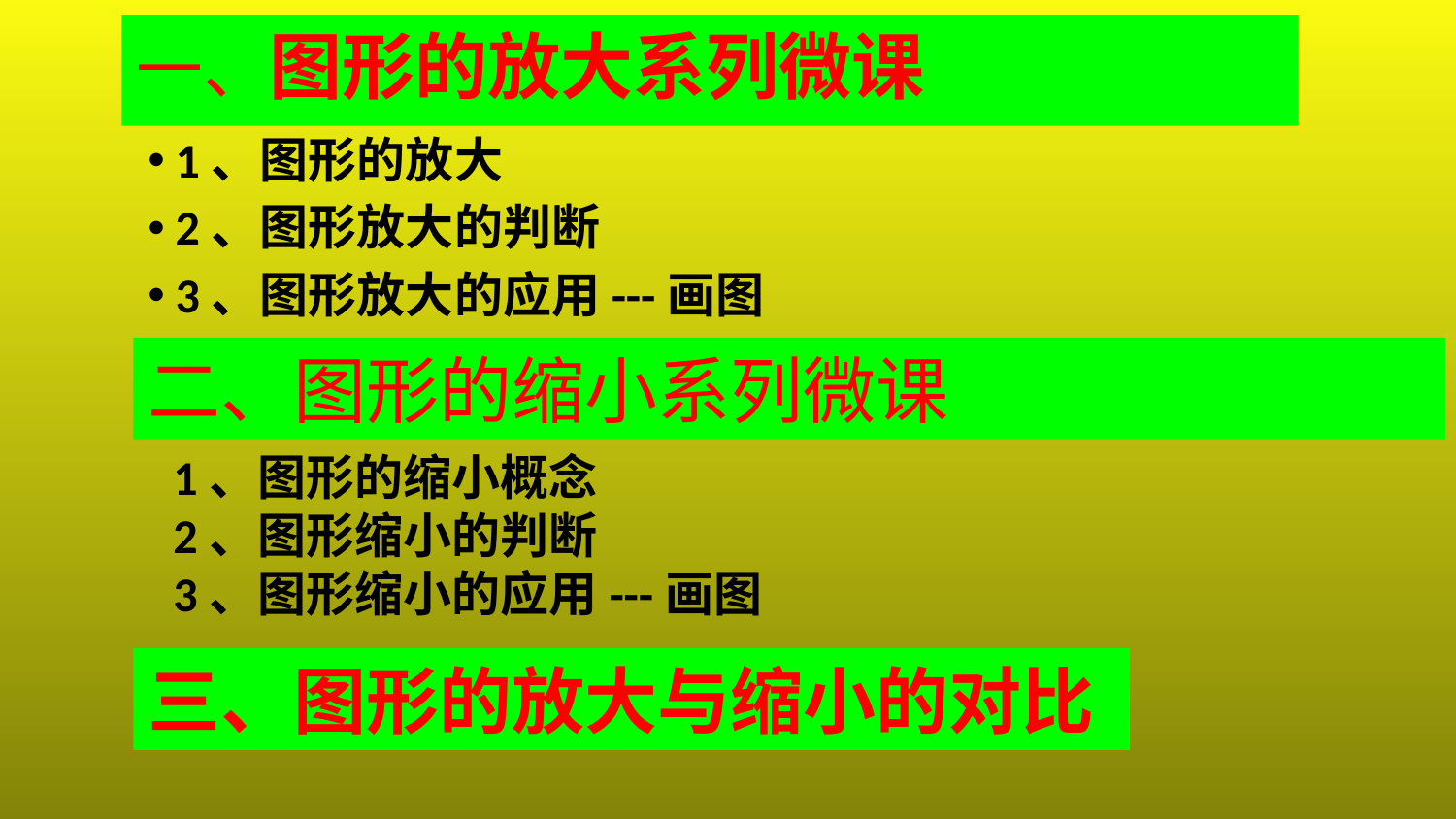

# 一、图形的放大系列微课
1、图形的放大
2、图形放大的判断
3、图形放大的应用---画图
二、图形的缩小系列微课
1、图形的缩小概念
2、图形缩小的判断
3、图形缩小的应用---画图
三、图形的放大与缩小的对比